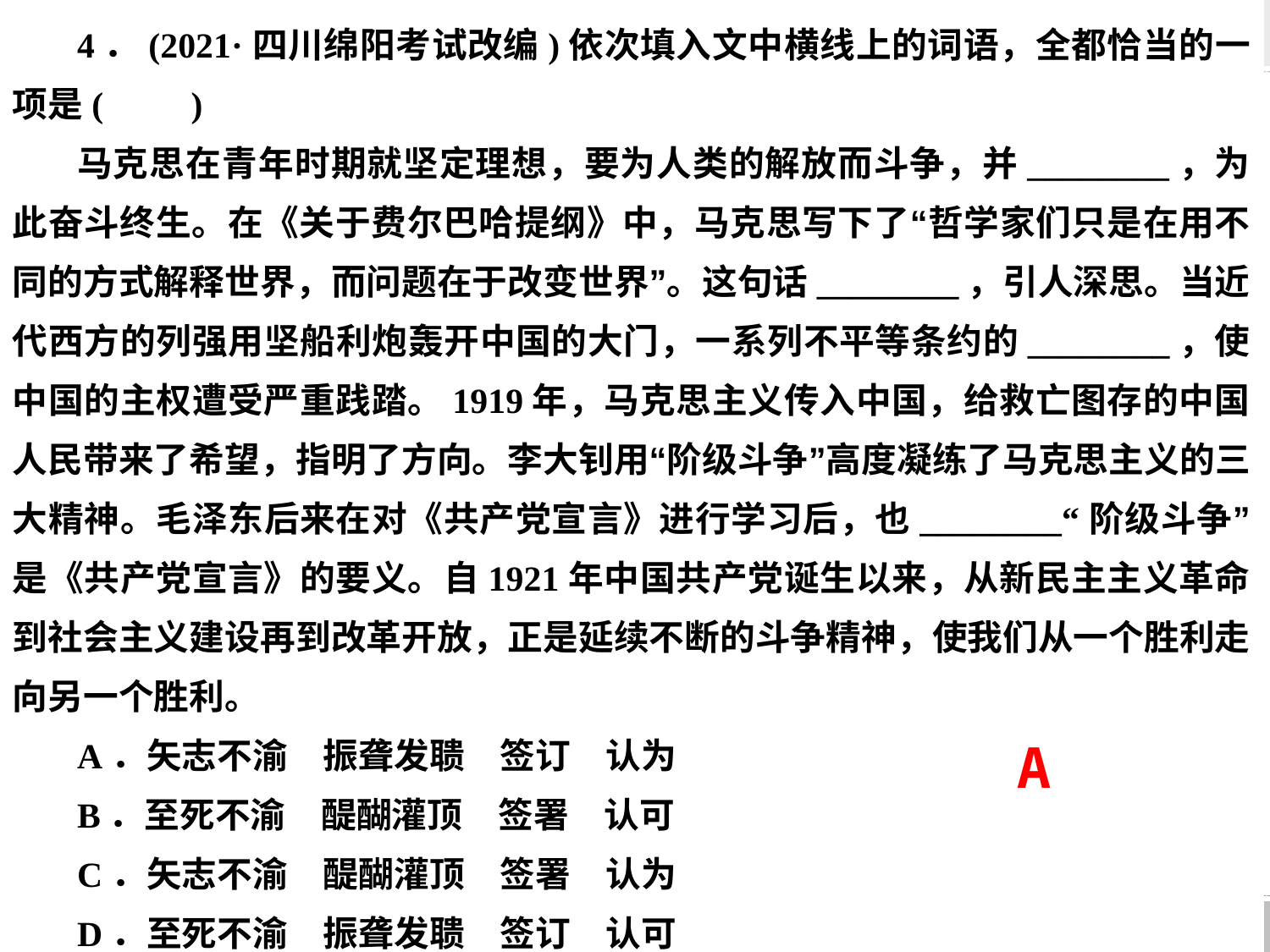

# 4．(2021·四川绵阳考试改编)依次填入文中横线上的词语，全都恰当的一项是(　　)
马克思在青年时期就坚定理想，要为人类的解放而斗争，并________，为此奋斗终生。在《关于费尔巴哈提纲》中，马克思写下了“哲学家们只是在用不同的方式解释世界，而问题在于改变世界”。这句话________，引人深思。当近代西方的列强用坚船利炮轰开中国的大门，一系列不平等条约的________，使中国的主权遭受严重践踏。1919年，马克思主义传入中国，给救亡图存的中国人民带来了希望，指明了方向。李大钊用“阶级斗争”高度凝练了马克思主义的三大精神。毛泽东后来在对《共产党宣言》进行学习后，也________“阶级斗争”是《共产党宣言》的要义。自1921年中国共产党诞生以来，从新民主主义革命到社会主义建设再到改革开放，正是延续不断的斗争精神，使我们从一个胜利走向另一个胜利。
A．矢志不渝　振聋发聩　签订　认为
B．至死不渝　醍醐灌顶　签署　认可
C．矢志不渝　醍醐灌顶　签署　认为
D．至死不渝　振聋发聩　签订　认可
A